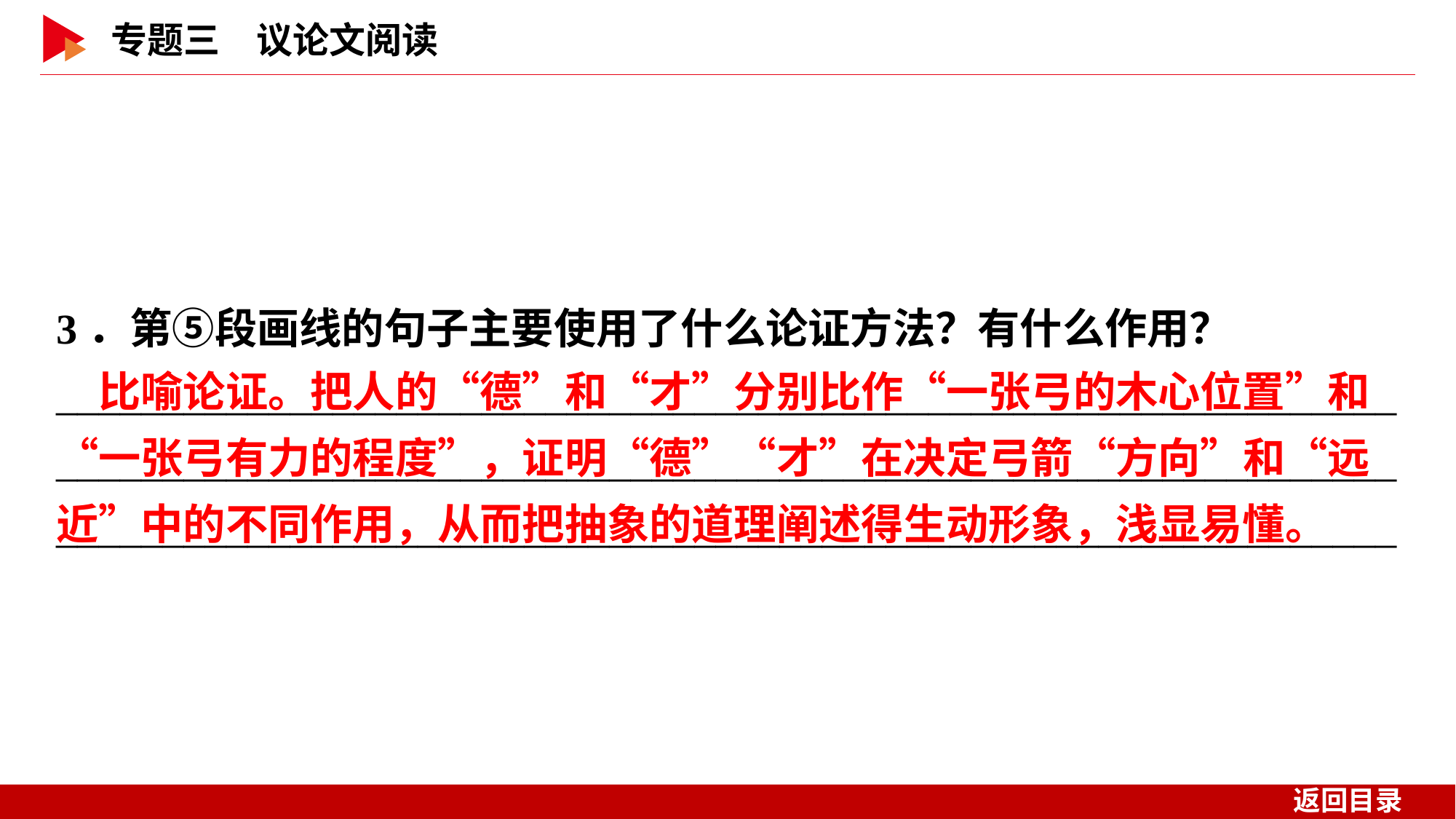

3．第⑤段画线的句子主要使用了什么论证方法？有什么作用？_____________________________________________________________________________________________________________________________________________________________________________________________
　比喻论证。把人的“德”和“才”分别比作“一张弓的木心位置”和“一张弓有力的程度”，证明“德”“才”在决定弓箭“方向”和“远近”中的不同作用，从而把抽象的道理阐述得生动形象，浅显易懂。